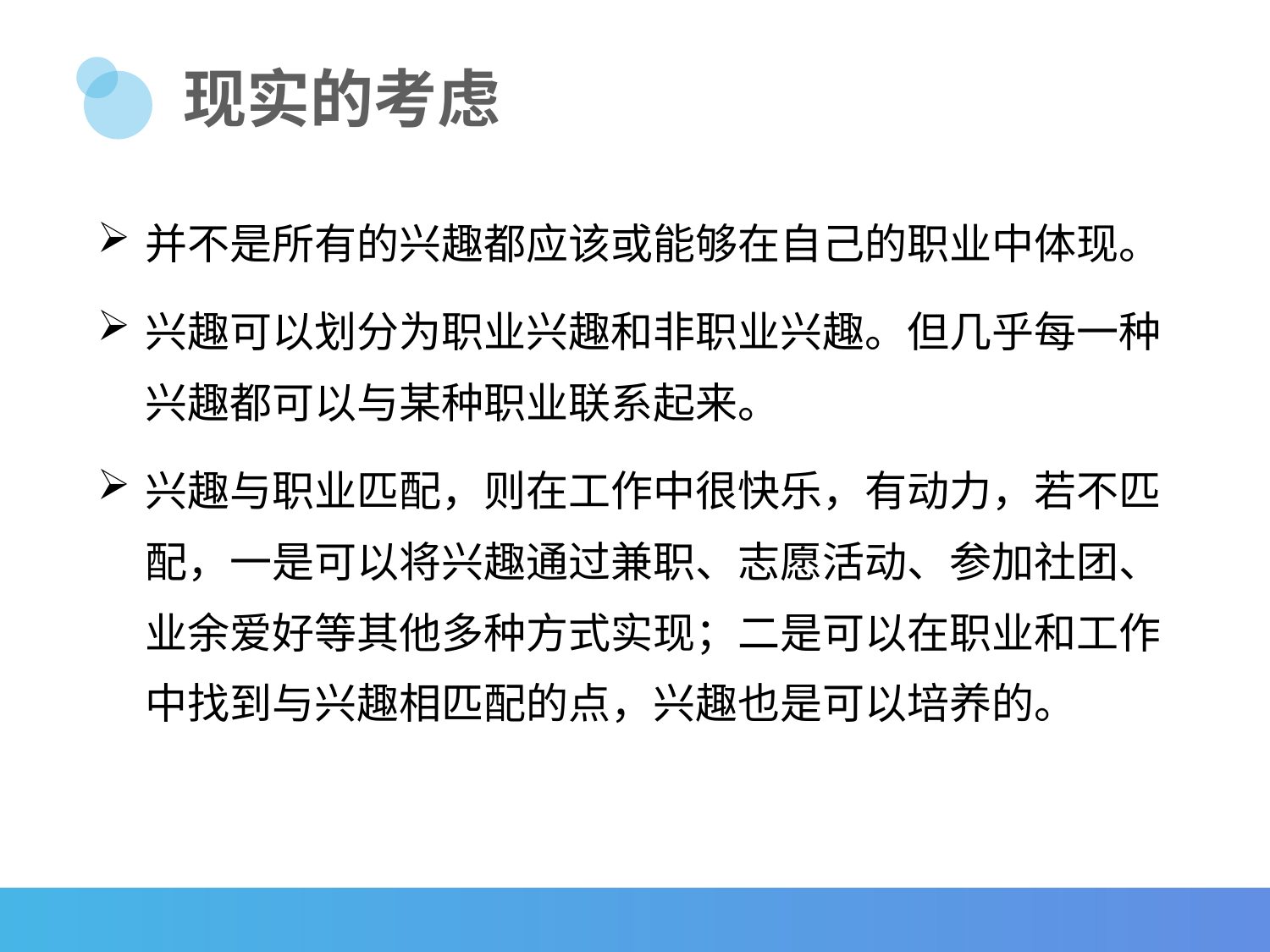

现实的考虑
并不是所有的兴趣都应该或能够在自己的职业中体现。
兴趣可以划分为职业兴趣和非职业兴趣。但几乎每一种兴趣都可以与某种职业联系起来。
兴趣与职业匹配，则在工作中很快乐，有动力，若不匹配，一是可以将兴趣通过兼职、志愿活动、参加社团、业余爱好等其他多种方式实现；二是可以在职业和工作中找到与兴趣相匹配的点，兴趣也是可以培养的。

36